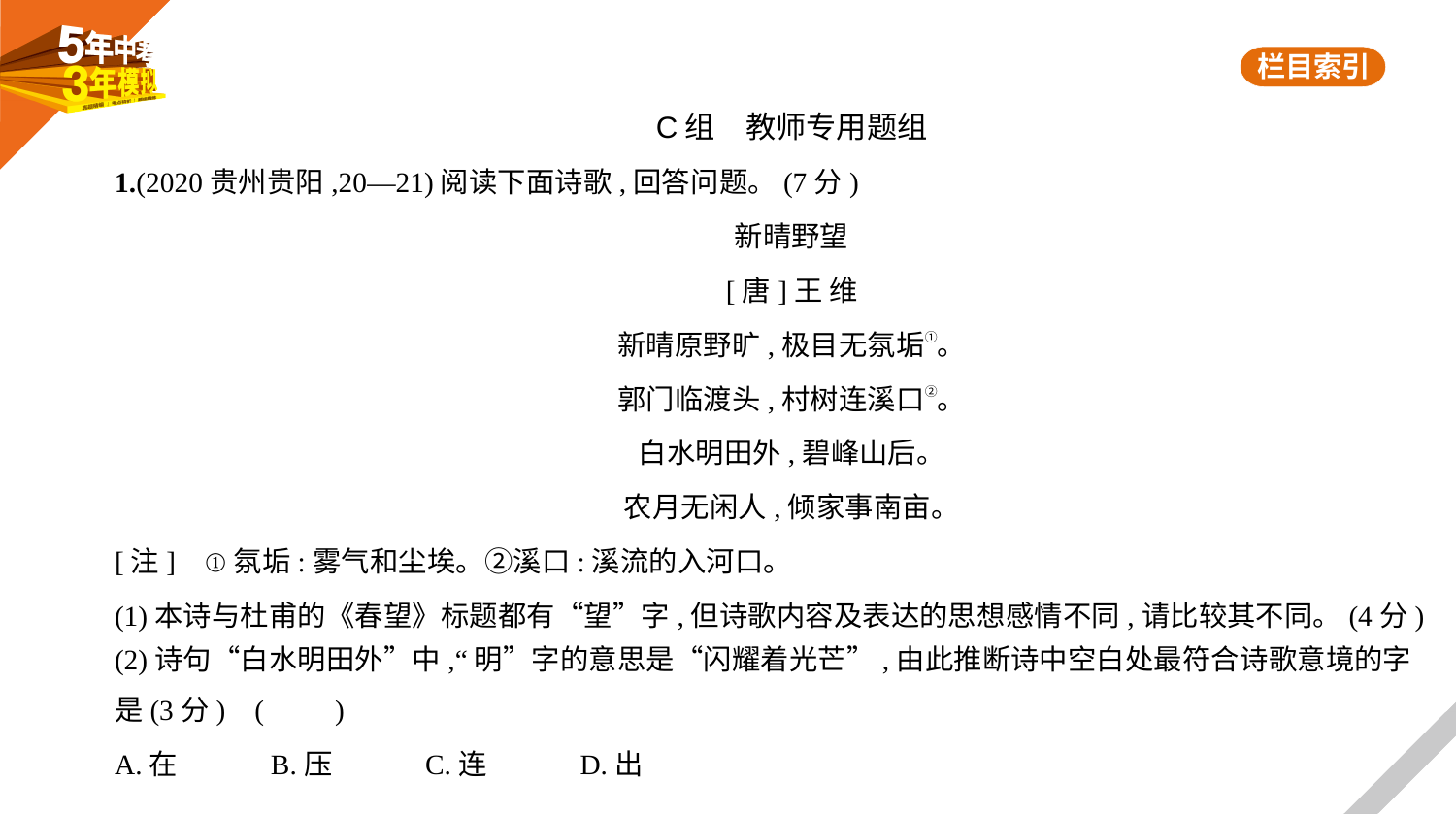

C组　教师专用题组
1.(2020贵州贵阳,20—21)阅读下面诗歌,回答问题。(7分)
新晴野望
[唐]王 维
新晴原野旷,极目无氛垢①。
郭门临渡头,村树连溪口②。
白水明田外,碧峰山后。
农月无闲人,倾家事南亩。
[注]    ①氛垢:雾气和尘埃。②溪口:溪流的入河口。
(1)本诗与杜甫的《春望》标题都有“望”字,但诗歌内容及表达的思想感情不同,请比较其不同。(4分)
(2)诗句“白水明田外”中,“明”字的意思是“闪耀着光芒”,由此推断诗中空白处最符合诗歌意境的字
是(3分) (　　)
A.在　　　B.压　　　C.连　　　D.出